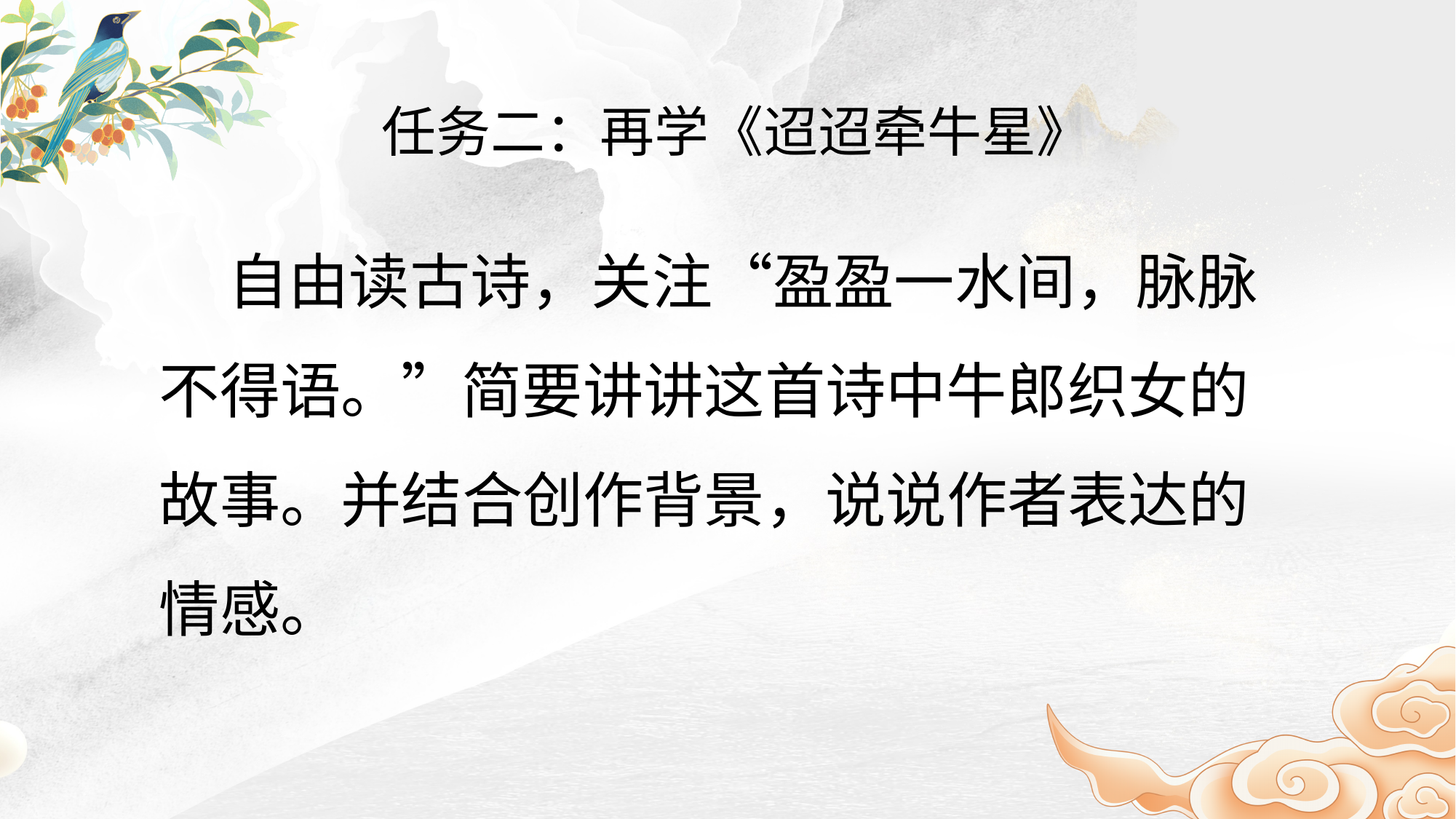

任务二：再学《迢迢牵牛星》
    自由读古诗，关注“盈盈一水间，脉脉不得语。”简要讲讲这首诗中牛郎织女的故事。并结合创作背景，说说作者表达的情感。